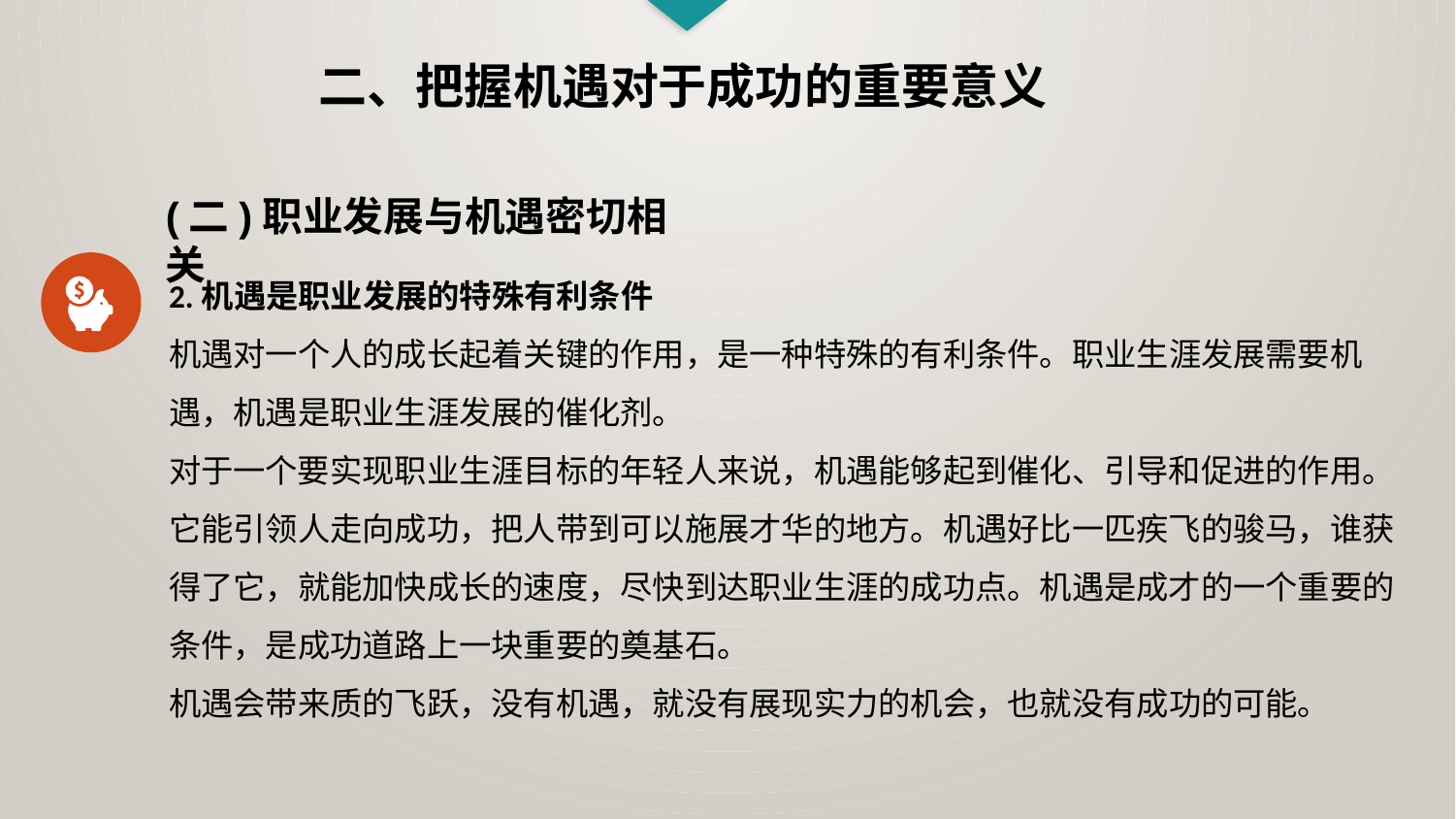

二、把握机遇对于成功的重要意义
(二)职业发展与机遇密切相关
2.机遇是职业发展的特殊有利条件
机遇对一个人的成长起着关键的作用，是一种特殊的有利条件。职业生涯发展需要机遇，机遇是职业生涯发展的催化剂。
对于一个要实现职业生涯目标的年轻人来说，机遇能够起到催化、引导和促进的作用。它能引领人走向成功，把人带到可以施展才华的地方。机遇好比一匹疾飞的骏马，谁获得了它，就能加快成长的速度，尽快到达职业生涯的成功点。机遇是成才的一个重要的条件，是成功道路上一块重要的奠基石。
机遇会带来质的飞跃，没有机遇，就没有展现实力的机会，也就没有成功的可能。

76